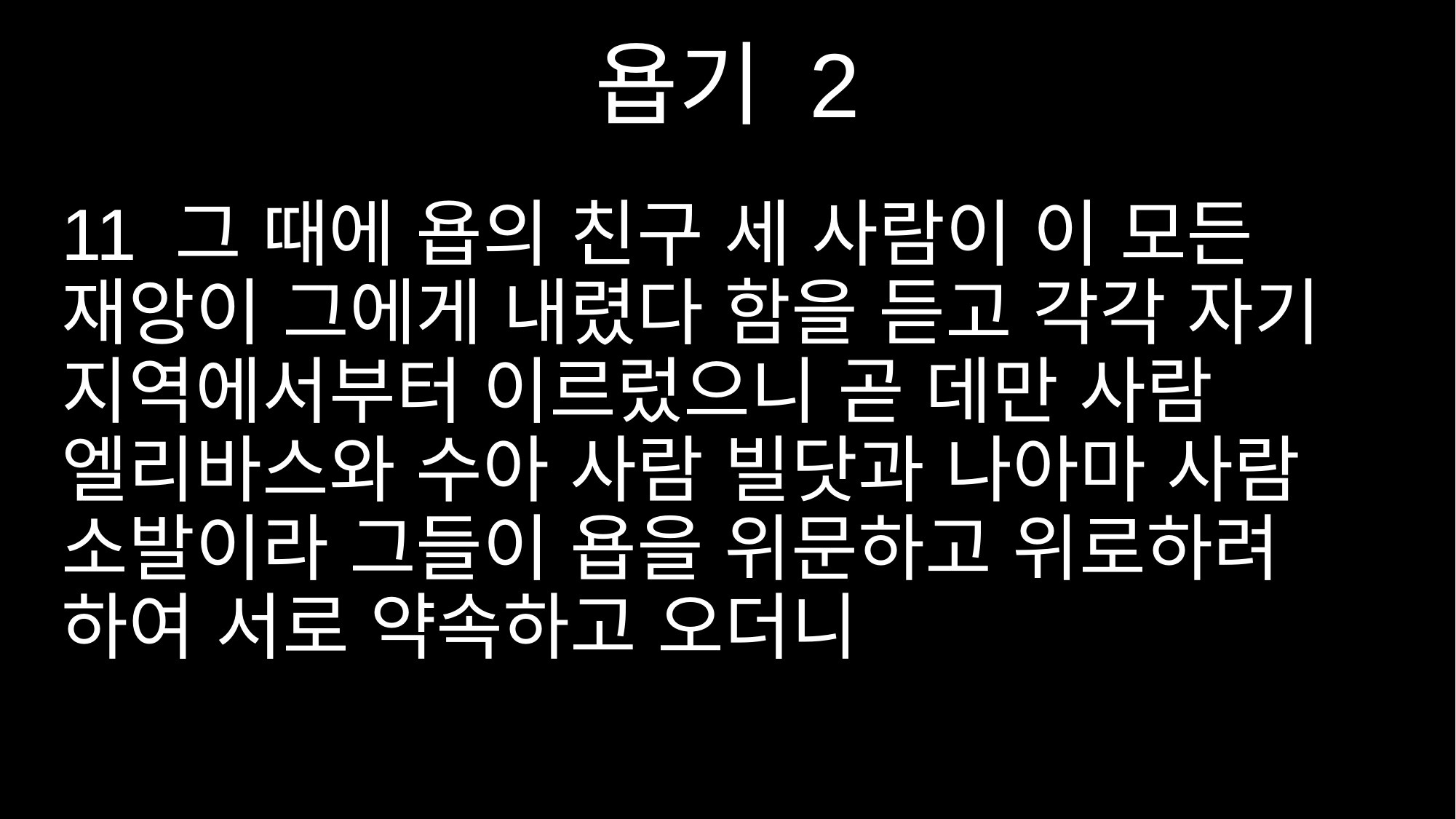

욥기 2
11 그 때에 욥의 친구 세 사람이 이 모든 재앙이 그에게 내렸다 함을 듣고 각각 자기 지역에서부터 이르렀으니 곧 데만 사람 엘리바스와 수아 사람 빌닷과 나아마 사람 소발이라 그들이 욥을 위문하고 위로하려 하여 서로 약속하고 오더니